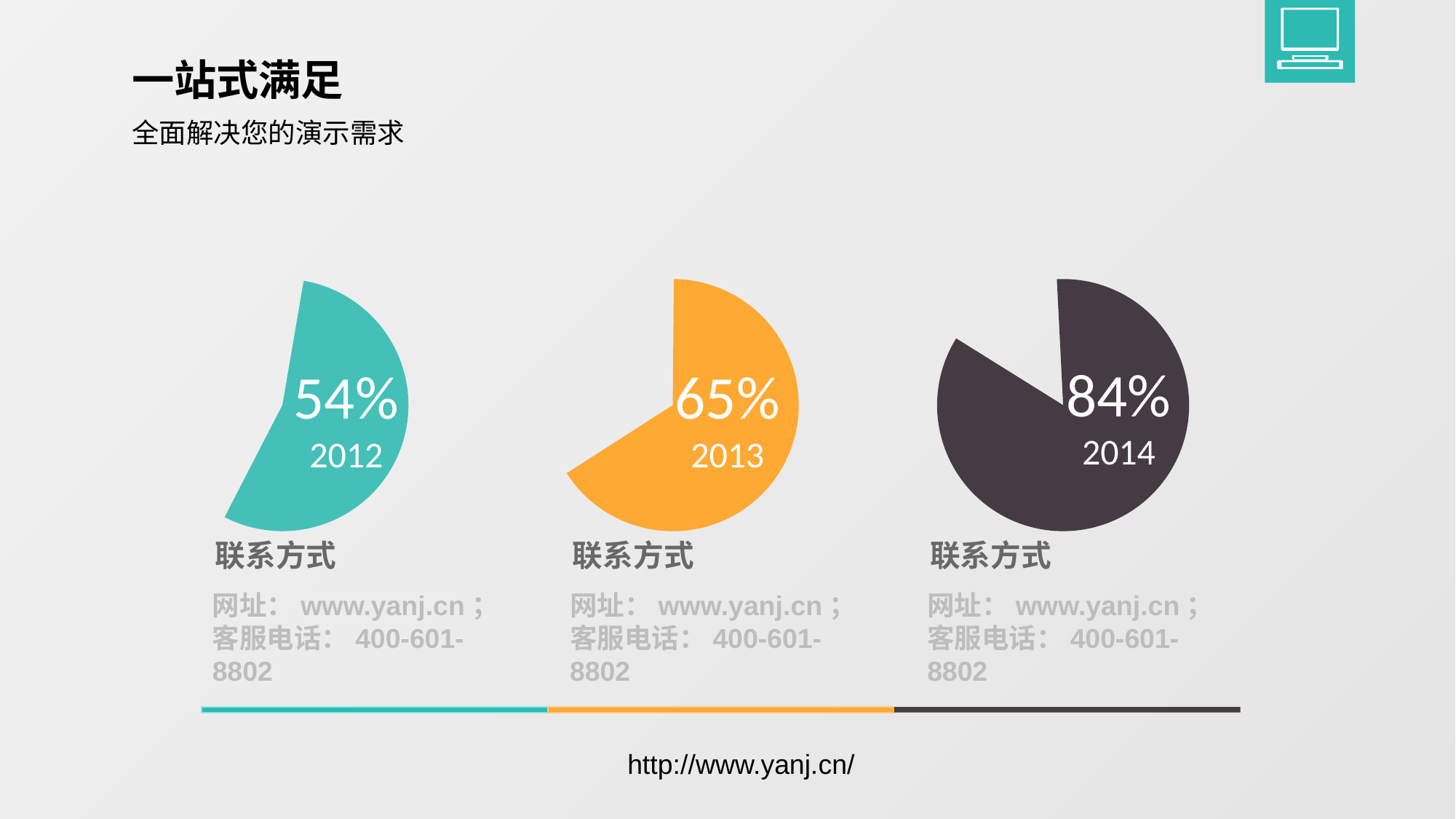

一站式满足
全面解决您的演示需求

84%
2014
54%
2012
65%
2013
联系方式

网址：www.yanj.cn；
客服电话：400-601-8802
联系方式

网址：www.yanj.cn；
客服电话：400-601-8802
联系方式

网址：www.yanj.cn；
客服电话：400-601-8802

http://www.yanj.cn/